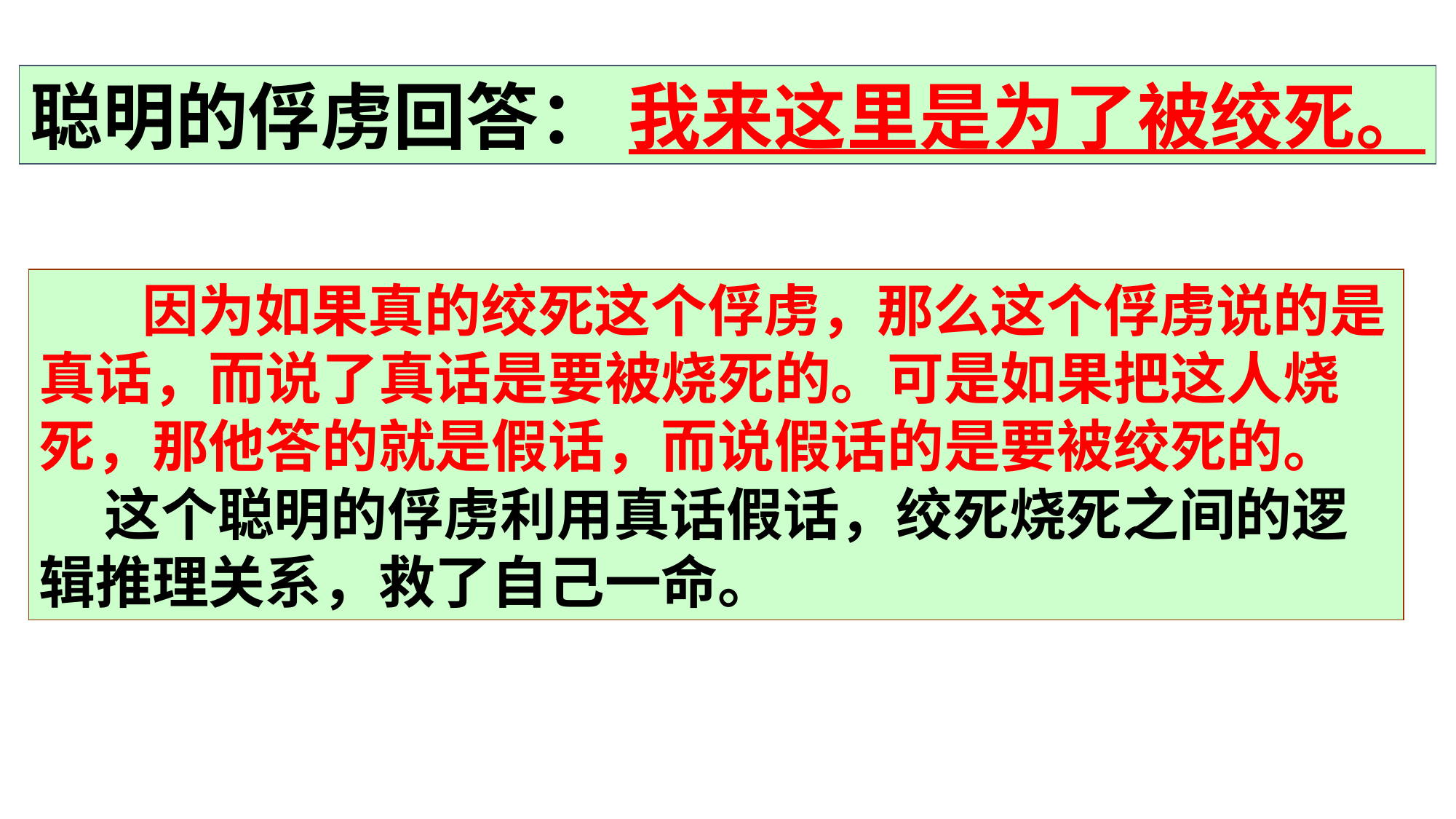

聪明的俘虏回答： 我来这里是为了被绞死。
       因为如果真的绞死这个俘虏，那么这个俘虏说的是真话，而说了真话是要被烧死的。可是如果把这人烧死，那他答的就是假话，而说假话的是要被绞死的。
    这个聪明的俘虏利用真话假话，绞死烧死之间的逻辑推理关系，救了自己一命。